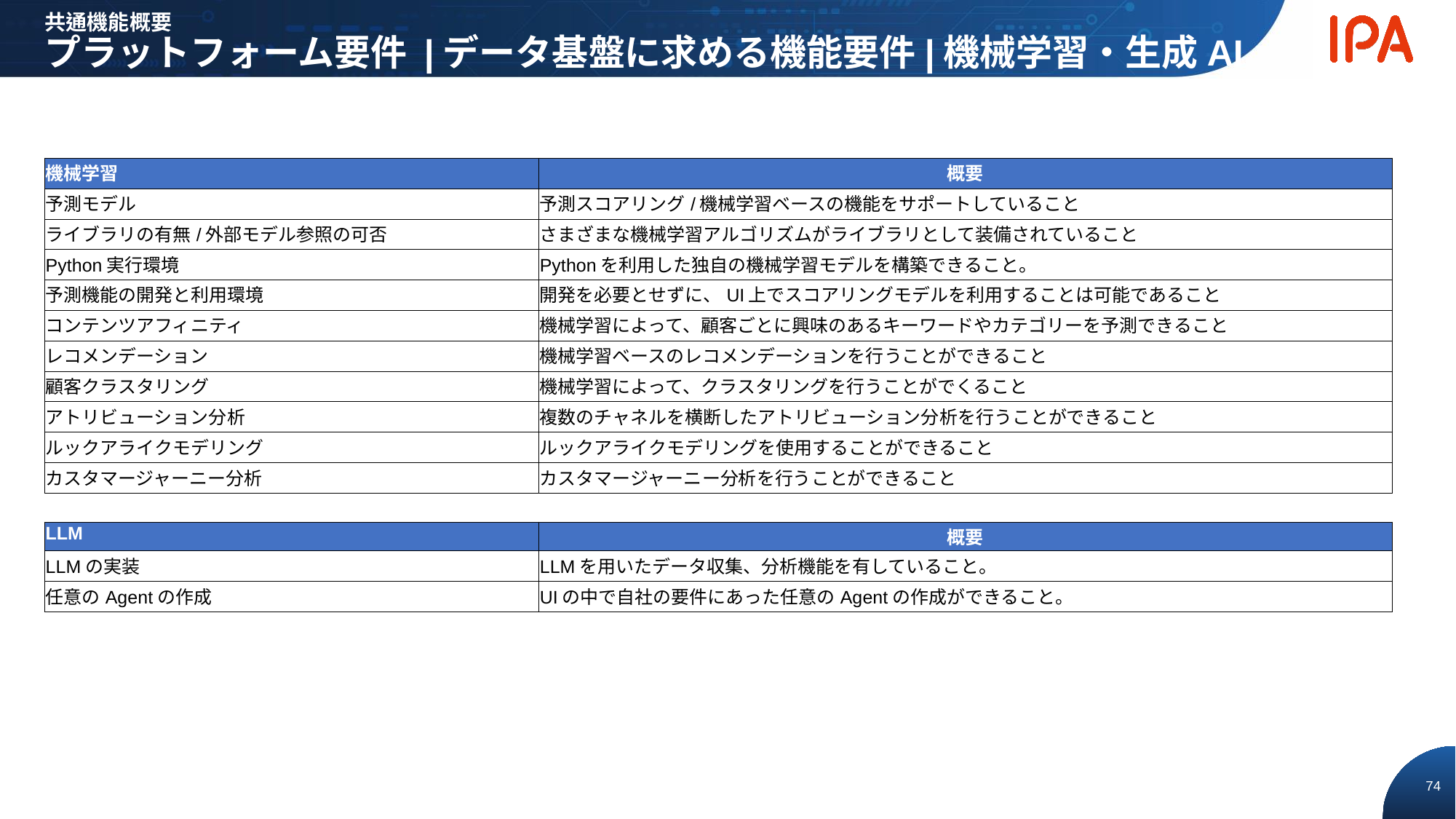

共通機能概要
プラットフォーム要件 |データ基盤に求める機能要件|機械学習・生成AI
| 機械学習 | 概要 |
| --- | --- |
| 予測モデル | 予測スコアリング/機械学習ベースの機能をサポートしていること |
| ライブラリの有無/外部モデル参照の可否 | さまざまな機械学習アルゴリズムがライブラリとして装備されていること |
| Python実行環境 | Pythonを利用した独自の機械学習モデルを構築できること。 |
| 予測機能の開発と利用環境 | 開発を必要とせずに、UI上でスコアリングモデルを利用することは可能であること |
| コンテンツアフィニティ | 機械学習によって、顧客ごとに興味のあるキーワードやカテゴリーを予測できること |
| レコメンデーション | 機械学習ベースのレコメンデーションを行うことができること |
| 顧客クラスタリング | 機械学習によって、クラスタリングを行うことがでくること |
| アトリビューション分析 | 複数のチャネルを横断したアトリビューション分析を行うことができること |
| ルックアライクモデリング | ルックアライクモデリングを使用することができること |
| カスタマージャーニー分析 | カスタマージャーニー分析を行うことができること |
|  |  |
| LLM | 概要 |
| LLMの実装 | LLMを用いたデータ収集、分析機能を有していること。 |
| 任意のAgentの作成 | UIの中で自社の要件にあった任意のAgentの作成ができること。 |